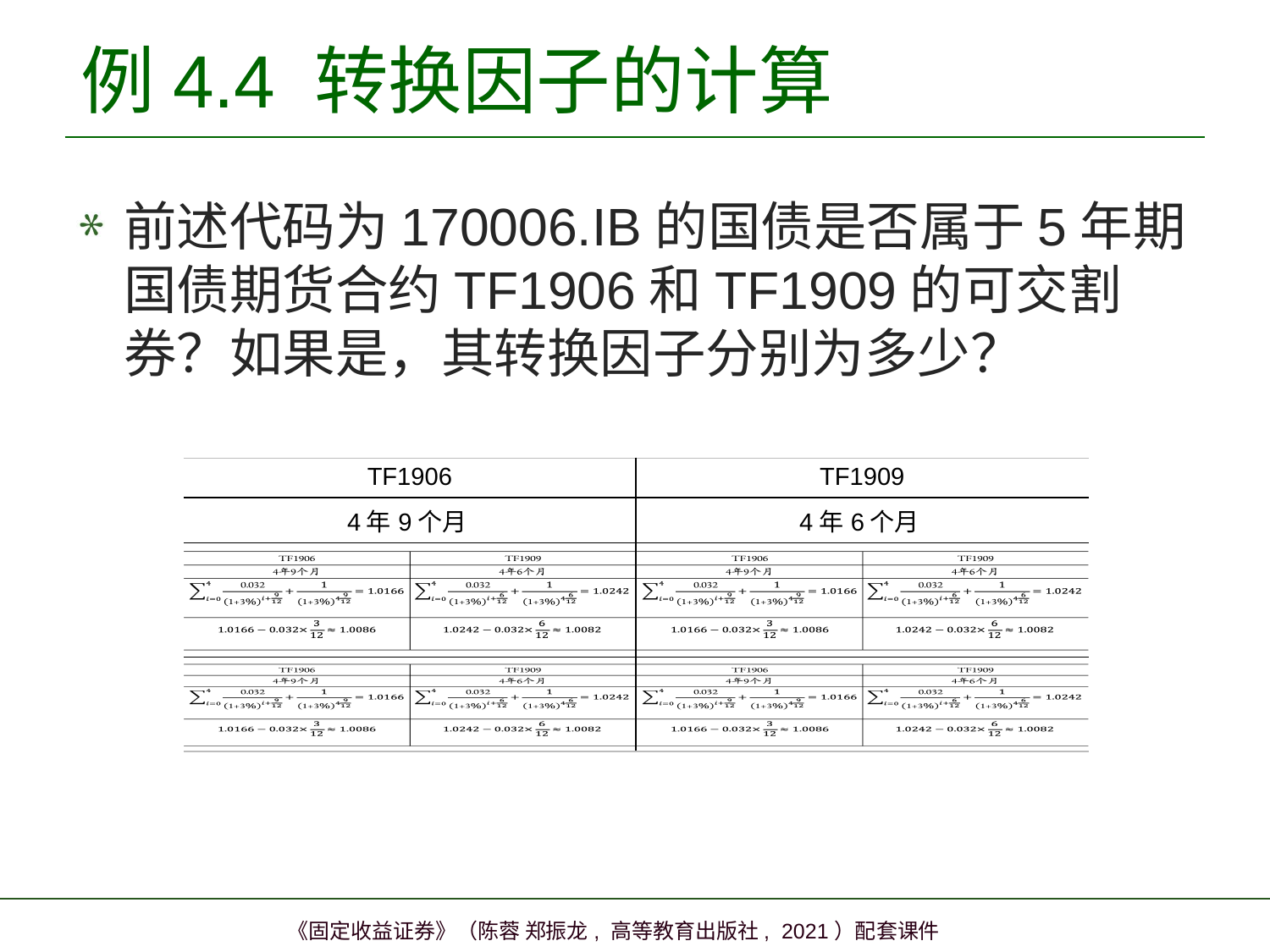

# 例4.4 转换因子的计算
前述代码为170006.IB的国债是否属于5年期国债期货合约TF1906和TF1909的可交割券？如果是，其转换因子分别为多少？

| TF1906 | TF1909 |
| --- | --- |
| 4年9个月 | 4年6个月 |
|  |  |
|  |  |
40